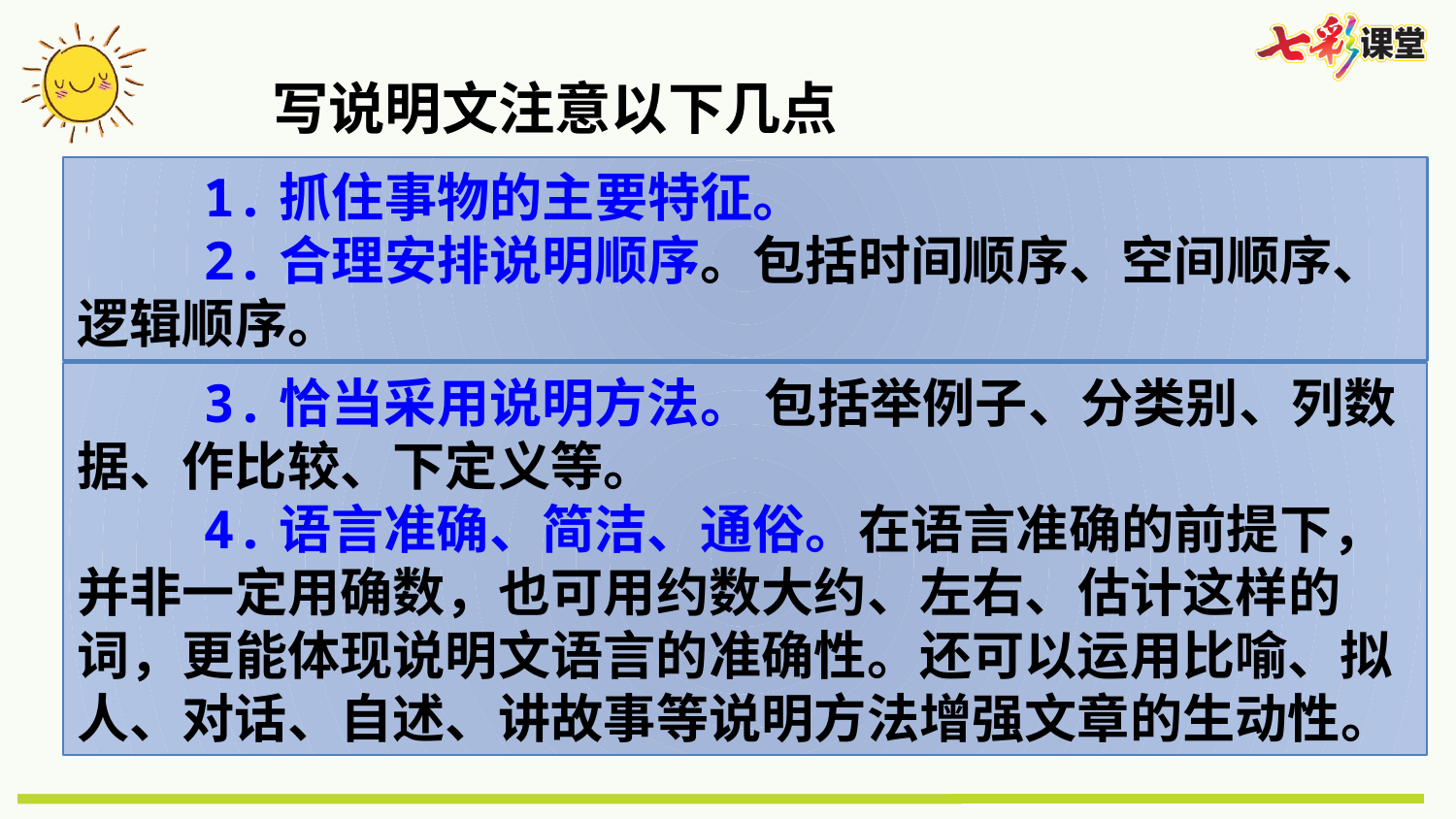

写说明文注意以下几点
    1.抓住事物的主要特征。
    2.合理安排说明顺序。包括时间顺序、空间顺序、逻辑顺序。
    3.恰当采用说明方法。 包括举例子、分类别、列数据、作比较、下定义等。
    4.语言准确、简洁、通俗。在语言准确的前提下，并非一定用确数，也可用约数大约、左右、估计这样的词，更能体现说明文语言的准确性。还可以运用比喻、拟人、对话、自述、讲故事等说明方法增强文章的生动性。